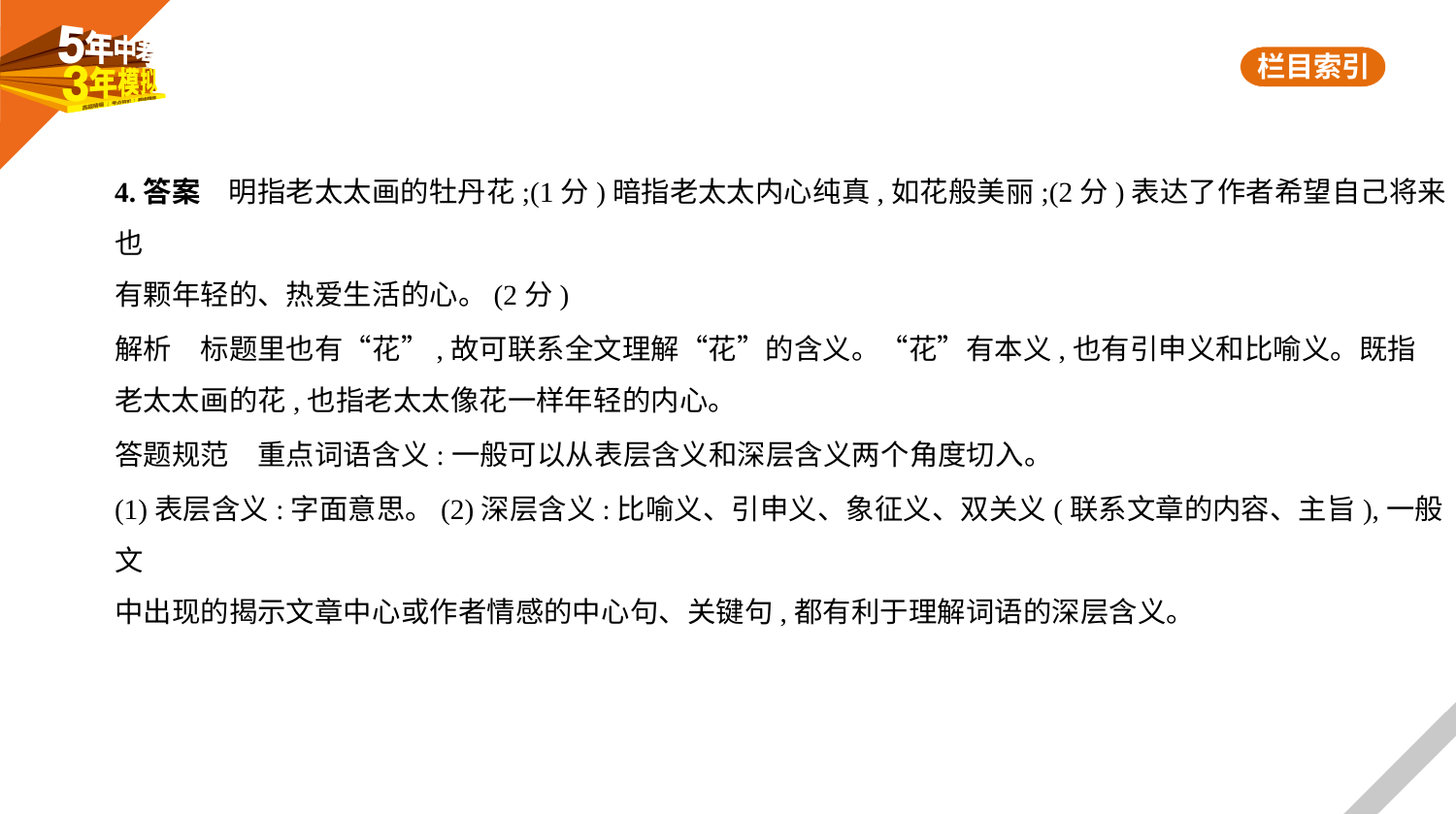

4.答案　明指老太太画的牡丹花;(1分)暗指老太太内心纯真,如花般美丽;(2分)表达了作者希望自己将来也
有颗年轻的、热爱生活的心。(2分)
解析　标题里也有“花”,故可联系全文理解“花”的含义。“花”有本义,也有引申义和比喻义。既指
老太太画的花,也指老太太像花一样年轻的内心。
答题规范　重点词语含义:一般可以从表层含义和深层含义两个角度切入。
(1)表层含义:字面意思。(2)深层含义:比喻义、引申义、象征义、双关义(联系文章的内容、主旨),一般文
中出现的揭示文章中心或作者情感的中心句、关键句,都有利于理解词语的深层含义。